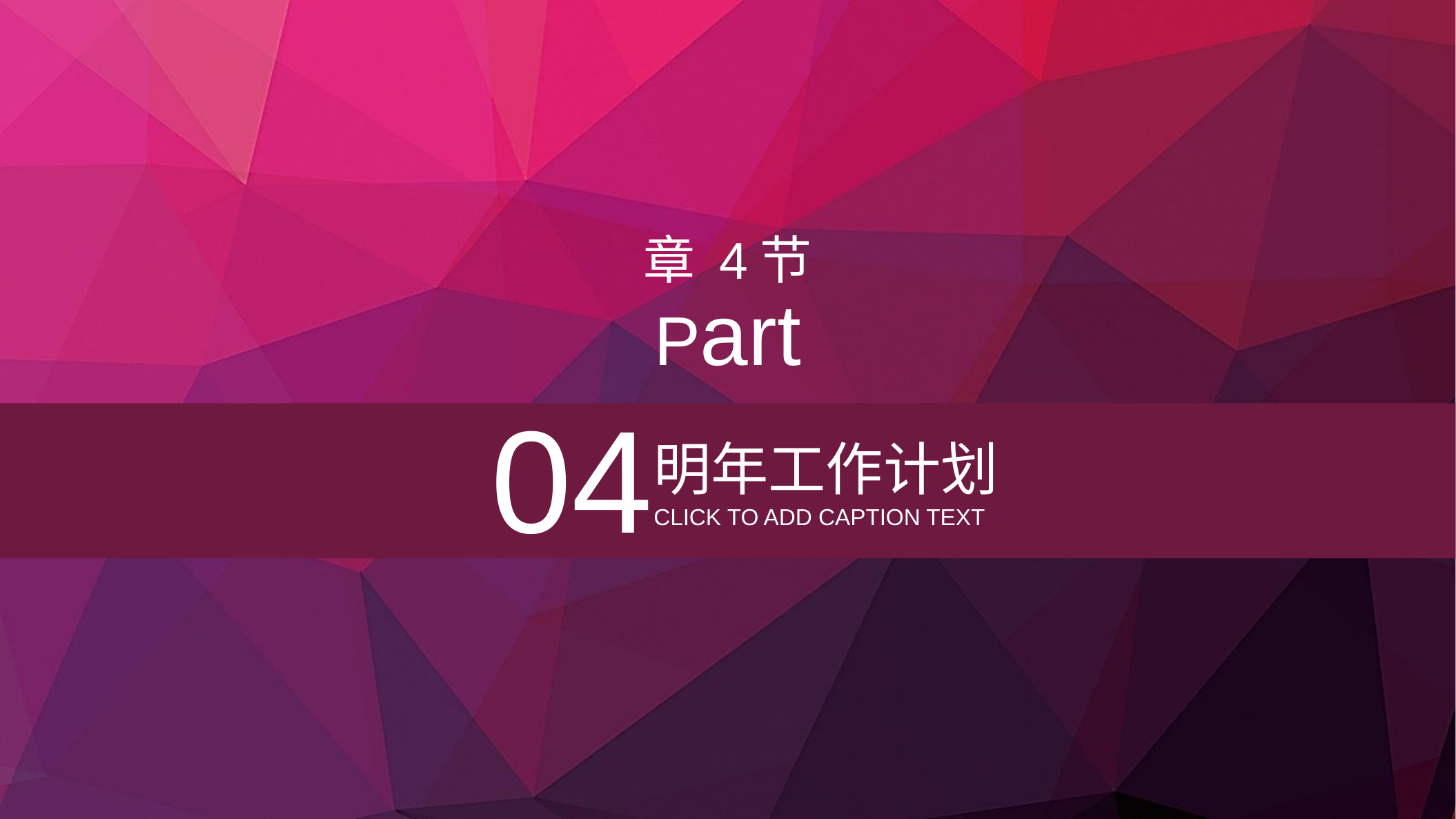

章 4节
Part
04

明年工作计划
CLICK TO ADD CAPTION TEXT